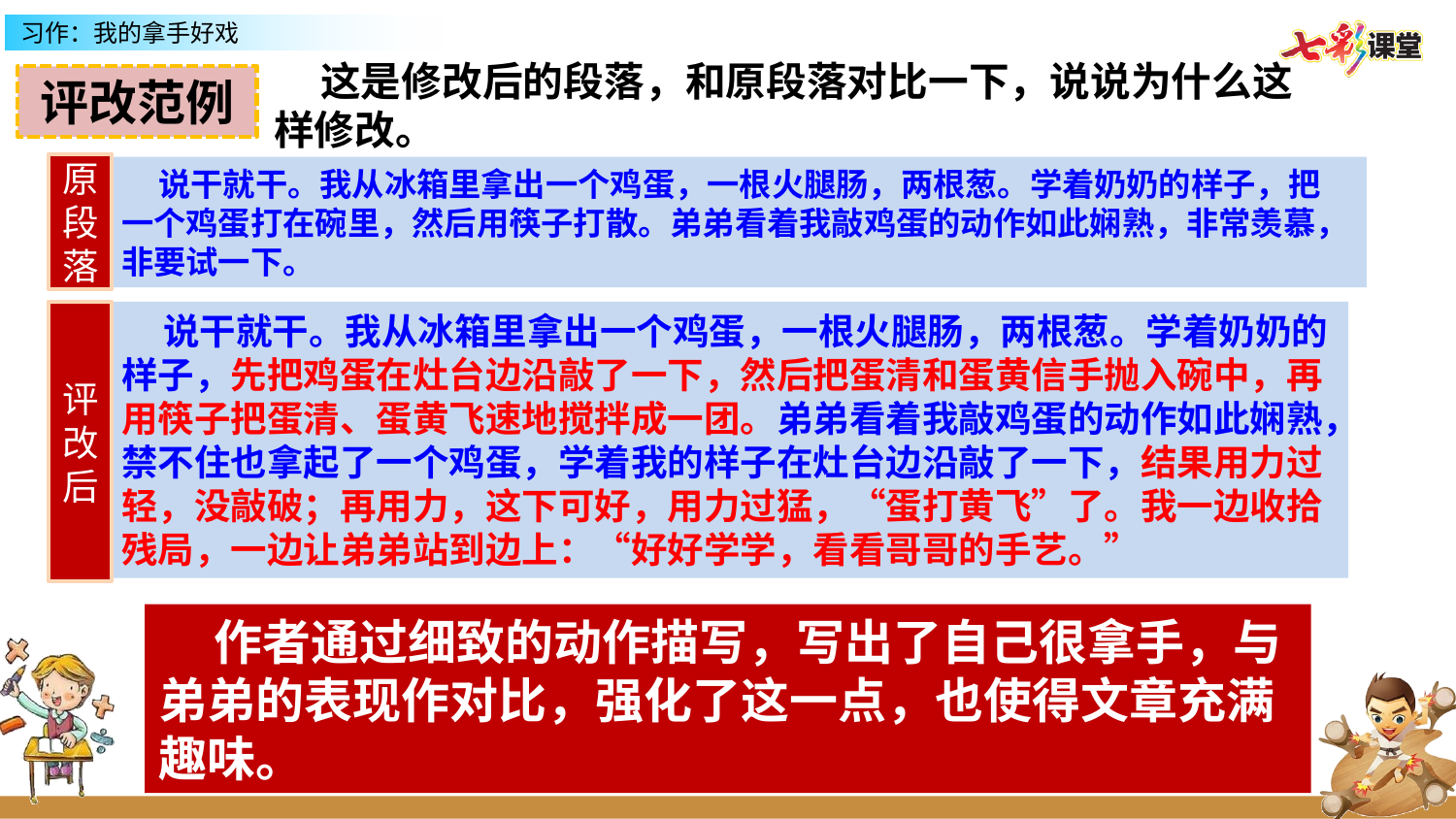

这是修改后的段落，和原段落对比一下，说说为什么这样修改。
评改范例
原段落
    说干就干。我从冰箱里拿出一个鸡蛋，一根火腿肠，两根葱。学着奶奶的样子，把一个鸡蛋打在碗里，然后用筷子打散。弟弟看着我敲鸡蛋的动作如此娴熟，非常羡慕，非要试一下。
    说干就干。我从冰箱里拿出一个鸡蛋，一根火腿肠，两根葱。学着奶奶的样子，先把鸡蛋在灶台边沿敲了一下，然后把蛋清和蛋黄信手抛入碗中，再用筷子把蛋清、蛋黄飞速地搅拌成一团。弟弟看着我敲鸡蛋的动作如此娴熟，禁不住也拿起了一个鸡蛋，学着我的样子在灶台边沿敲了一下，结果用力过轻，没敲破；再用力，这下可好，用力过猛，“蛋打黄飞”了。我一边收拾残局，一边让弟弟站到边上：“好好学学，看看哥哥的手艺。”
评改后
    作者通过细致的动作描写，写出了自己很拿手，与弟弟的表现作对比，强化了这一点，也使得文章充满趣味。